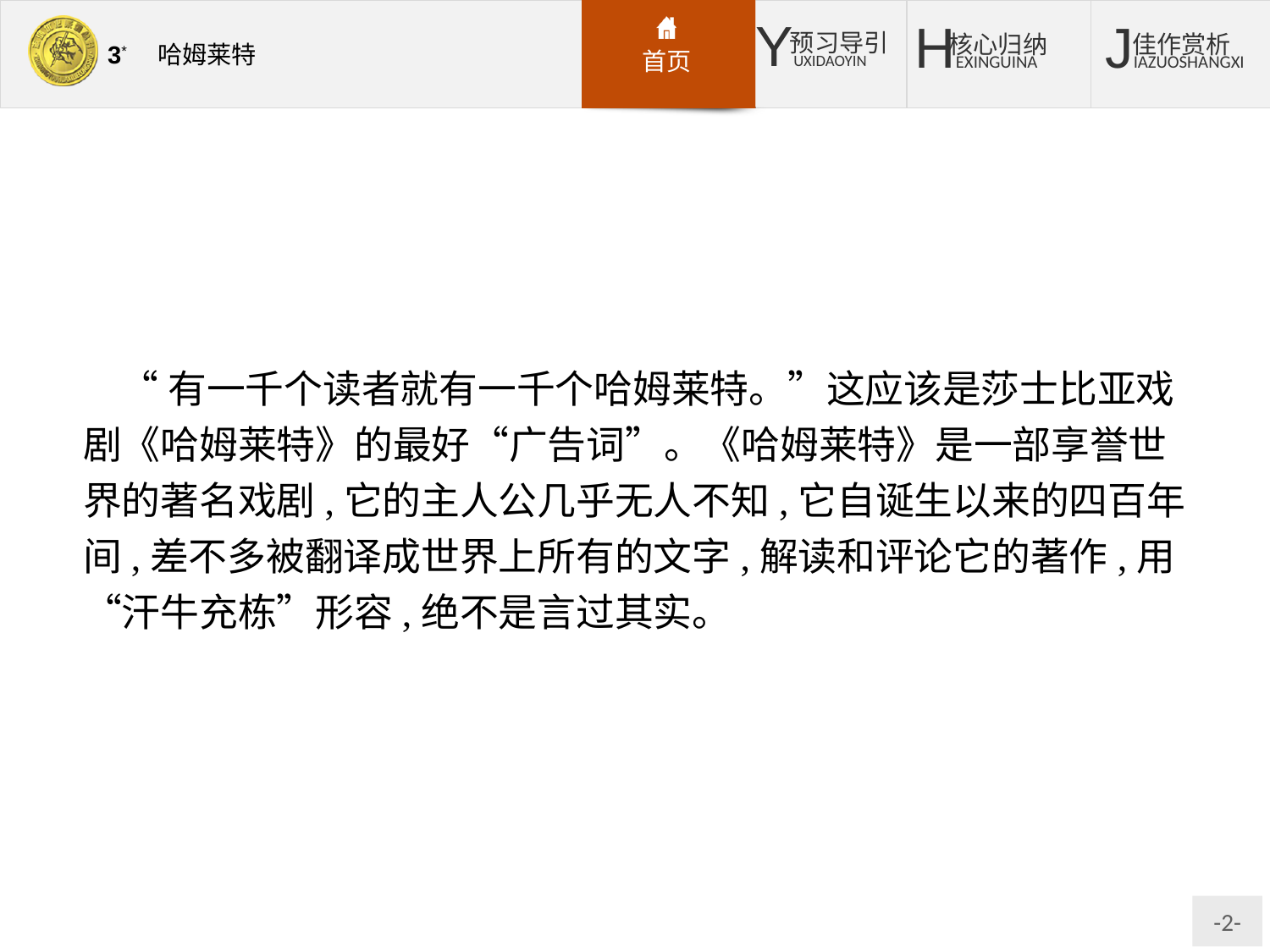

“有一千个读者就有一千个哈姆莱特。”这应该是莎士比亚戏剧《哈姆莱特》的最好“广告词”。《哈姆莱特》是一部享誉世界的著名戏剧,它的主人公几乎无人不知,它自诞生以来的四百年间,差不多被翻译成世界上所有的文字,解读和评论它的著作,用“汗牛充栋”形容,绝不是言过其实。